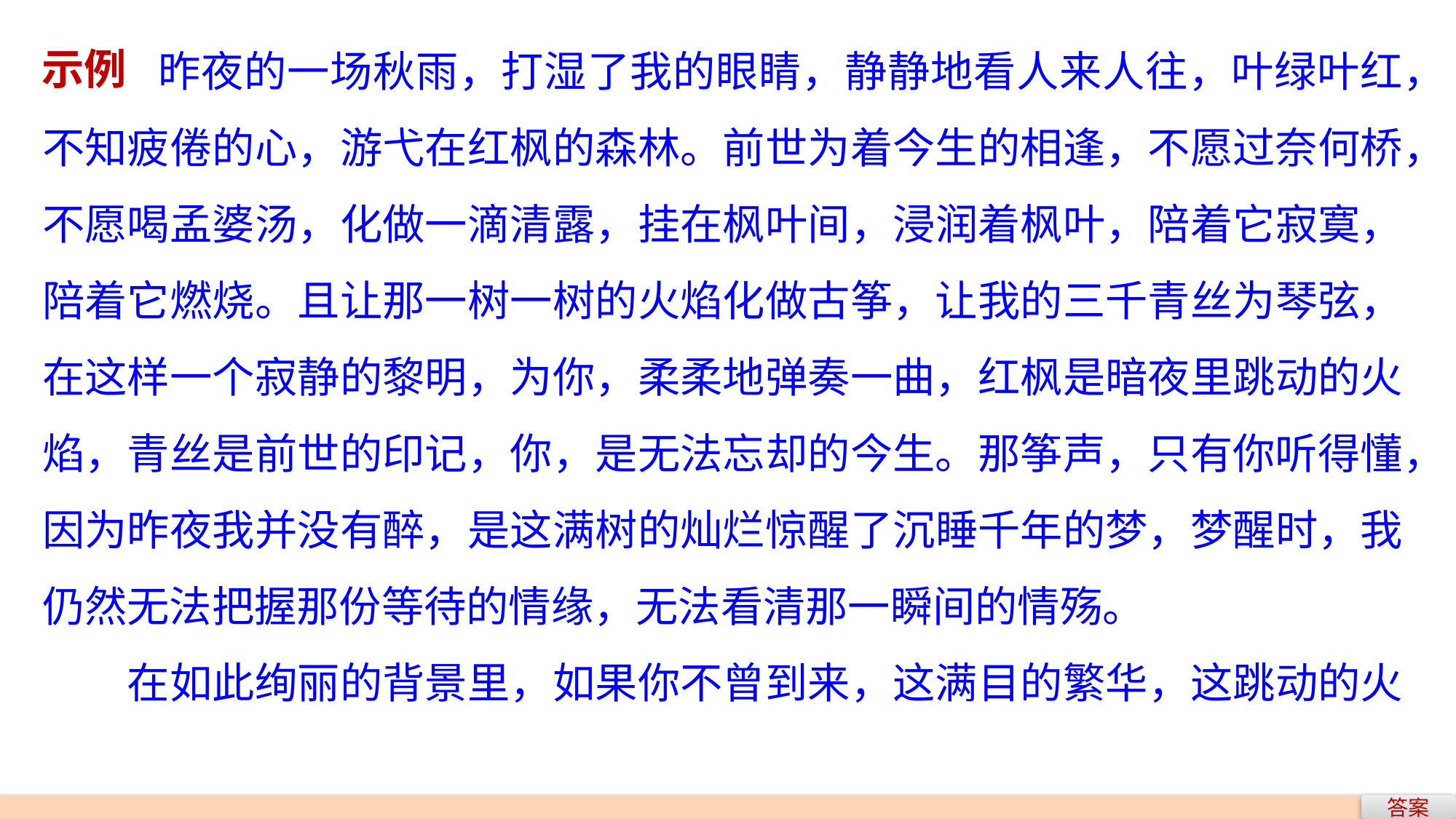

昨夜的一场秋雨，打湿了我的眼睛，静静地看人来人往，叶绿叶红，不知疲倦的心，游弋在红枫的森林。前世为着今生的相逢，不愿过奈何桥，不愿喝孟婆汤，化做一滴清露，挂在枫叶间，浸润着枫叶，陪着它寂寞，陪着它燃烧。且让那一树一树的火焰化做古筝，让我的三千青丝为琴弦，在这样一个寂静的黎明，为你，柔柔地弹奏一曲，红枫是暗夜里跳动的火焰，青丝是前世的印记，你，是无法忘却的今生。那筝声，只有你听得懂，因为昨夜我并没有醉，是这满树的灿烂惊醒了沉睡千年的梦，梦醒时，我仍然无法把握那份等待的情缘，无法看清那一瞬间的情殇。
在如此绚丽的背景里，如果你不曾到来，这满目的繁华，这跳动的火
示例
答案